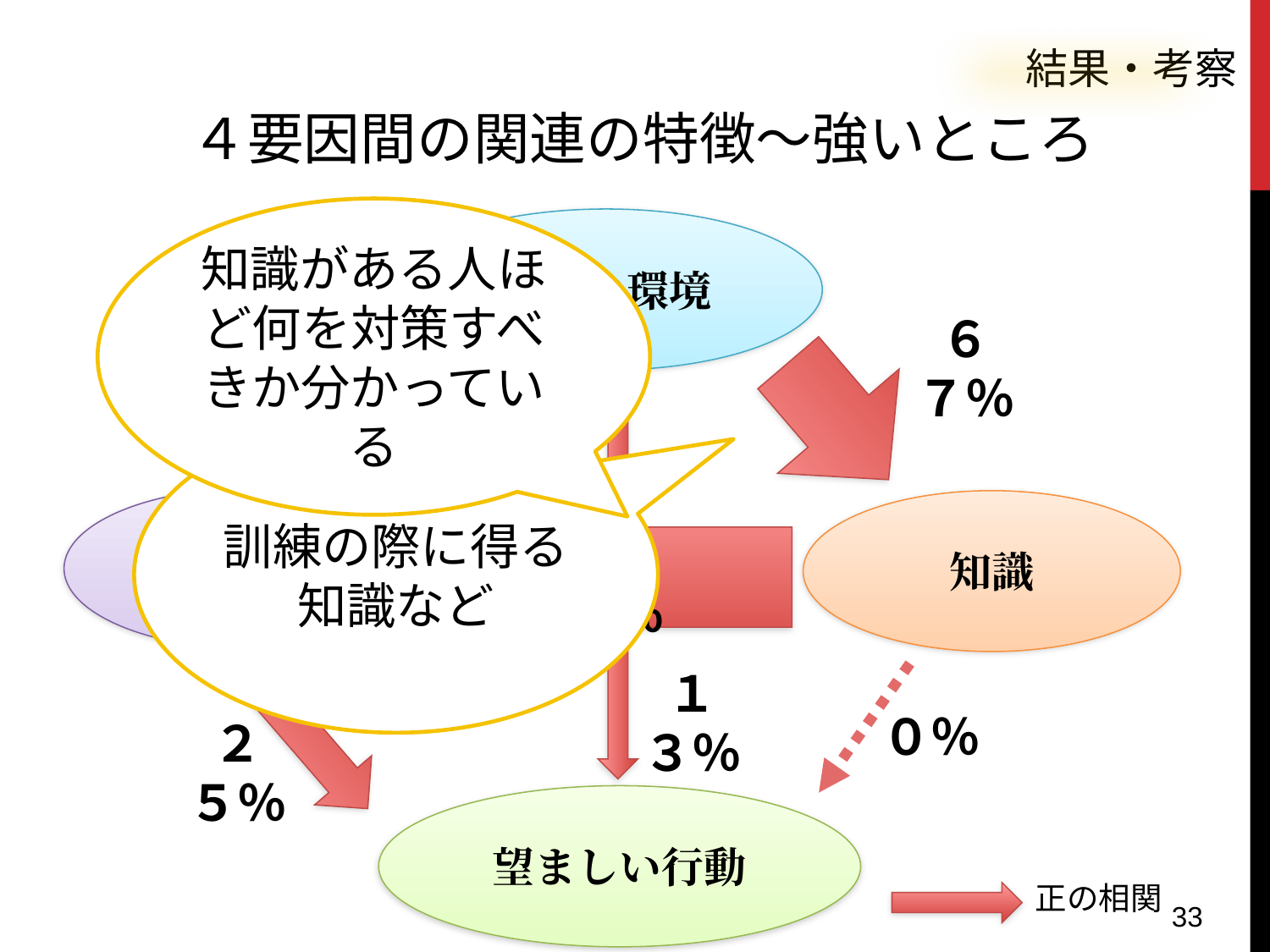

結果・考察

４要因間の関連の特徴～強いところ
知識がある人ほど何を対策すべきか分かっている
個人の環境
６７％
２５％

訓練の際に得る
知識など

事前対策
知識
７５％

１３％
０％

２５％
望ましい行動
正の相関

33